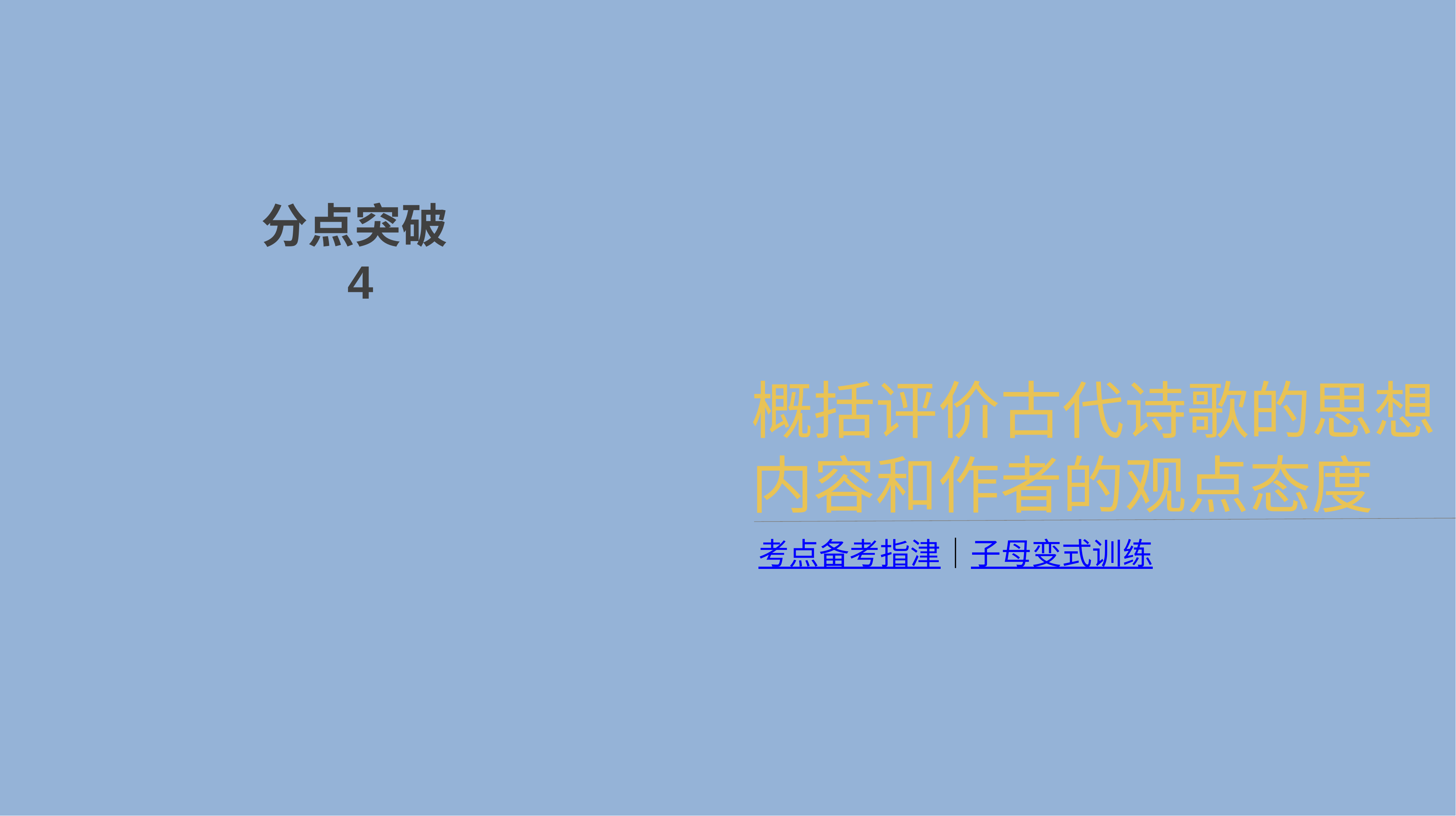

分点突破4
概括评价古代诗歌的思想内容和作者的观点态度
考点备考指津│子母变式训练